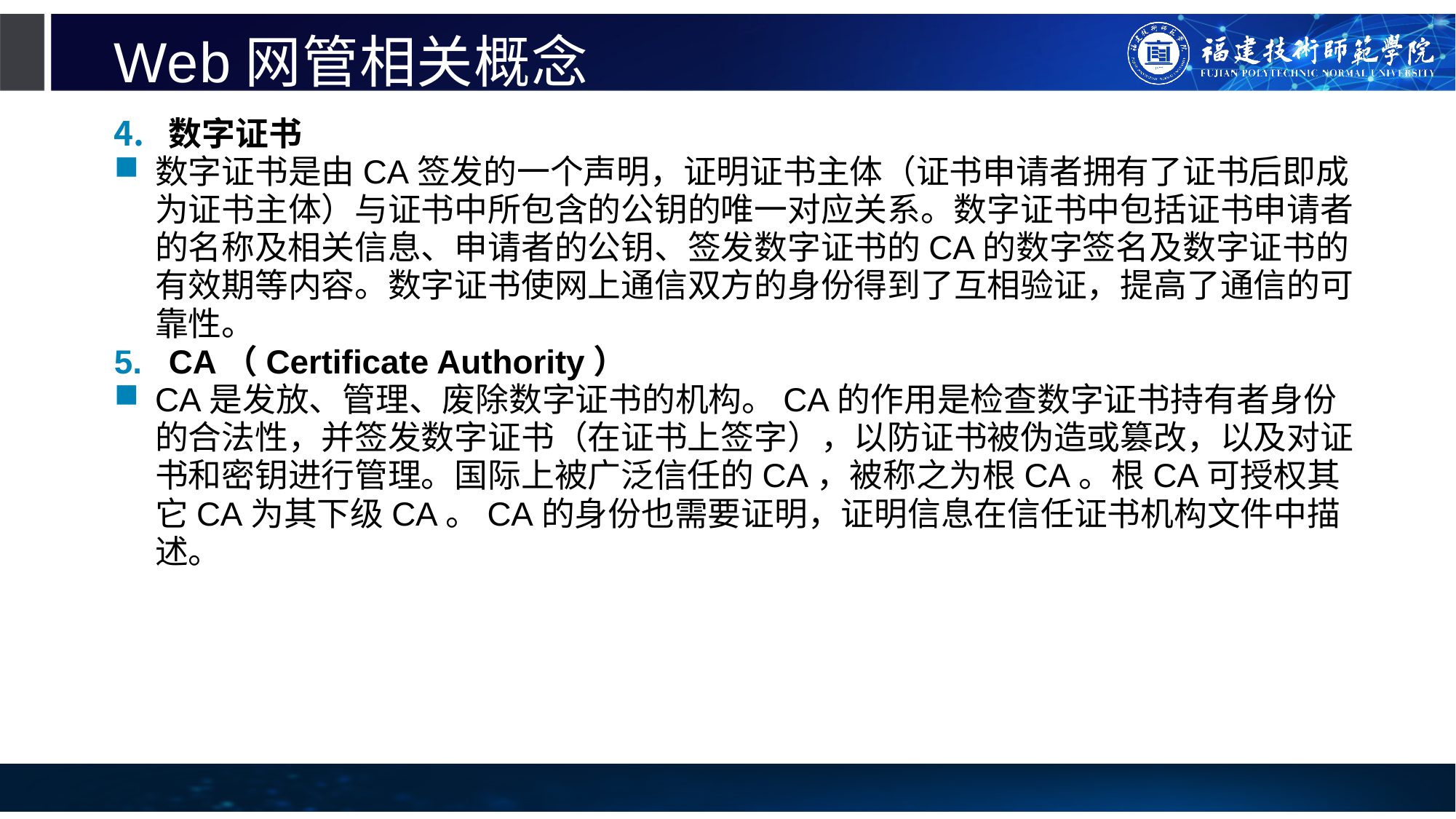

# Web网管相关概念
数字证书
数字证书是由CA签发的一个声明，证明证书主体（证书申请者拥有了证书后即成为证书主体）与证书中所包含的公钥的唯一对应关系。数字证书中包括证书申请者的名称及相关信息、申请者的公钥、签发数字证书的CA的数字签名及数字证书的有效期等内容。数字证书使网上通信双方的身份得到了互相验证，提高了通信的可靠性。
CA（Certificate Authority）
CA是发放、管理、废除数字证书的机构。CA的作用是检查数字证书持有者身份的合法性，并签发数字证书（在证书上签字），以防证书被伪造或篡改，以及对证书和密钥进行管理。国际上被广泛信任的CA，被称之为根CA。根CA可授权其它CA为其下级CA。CA的身份也需要证明，证明信息在信任证书机构文件中描述。